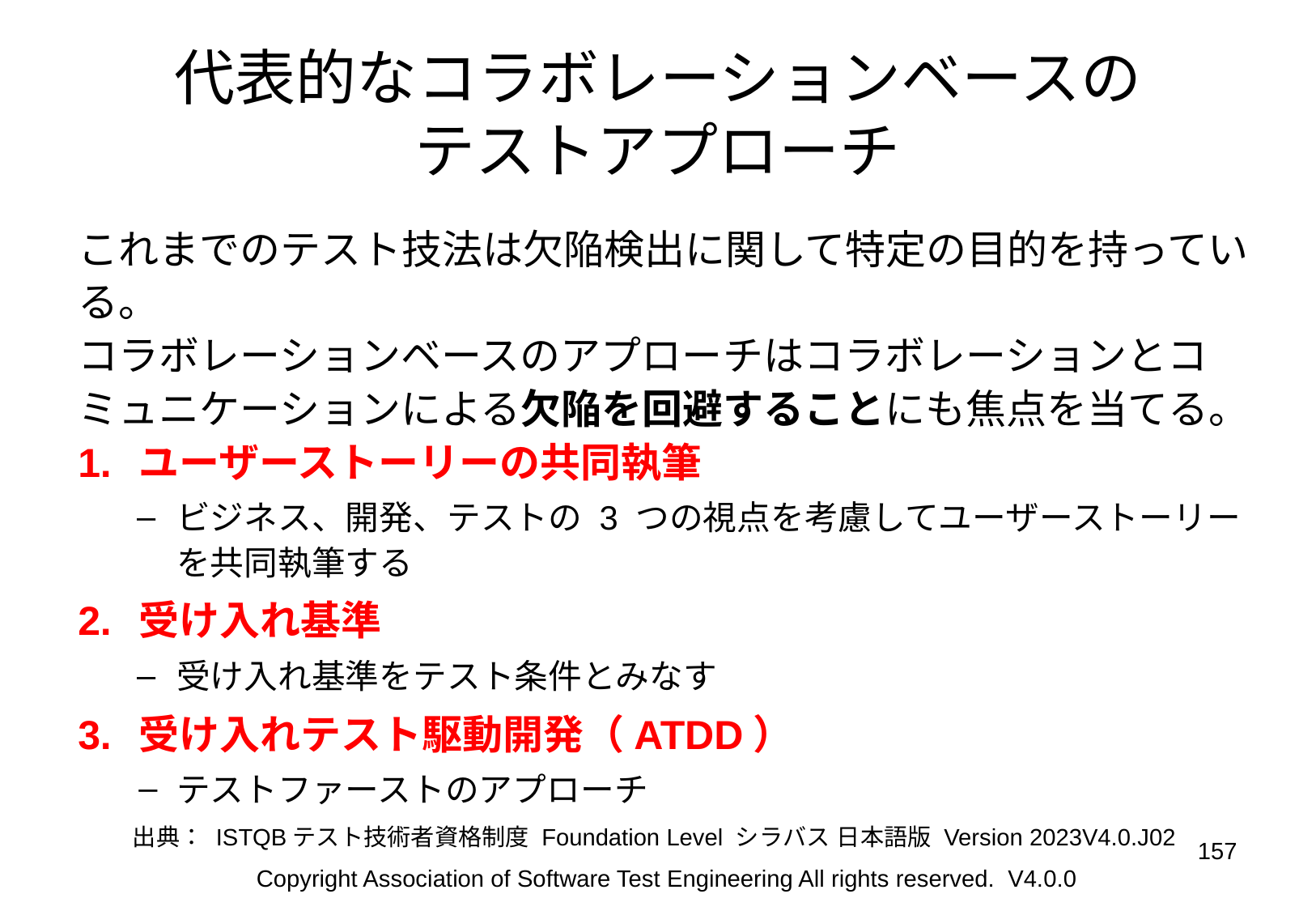

# 代表的なコラボレーションベースの
テストアプローチ
これまでのテスト技法は欠陥検出に関して特定の目的を持っている。
コラボレーションベースのアプローチはコラボレーションとコミュニケーションによる欠陥を回避することにも焦点を当てる。
ユーザーストーリーの共同執筆
ビジネス、開発、テストの 3 つの視点を考慮してユーザーストーリーを共同執筆する
受け入れ基準
受け入れ基準をテスト条件とみなす
受け入れテスト駆動開発（ATDD）
テストファーストのアプローチ
出典： ISTQBテスト技術者資格制度 Foundation Level シラバス 日本語版 Version 2023V4.0.J02
157
Copyright Association of Software Test Engineering All rights reserved.  V4.0.0